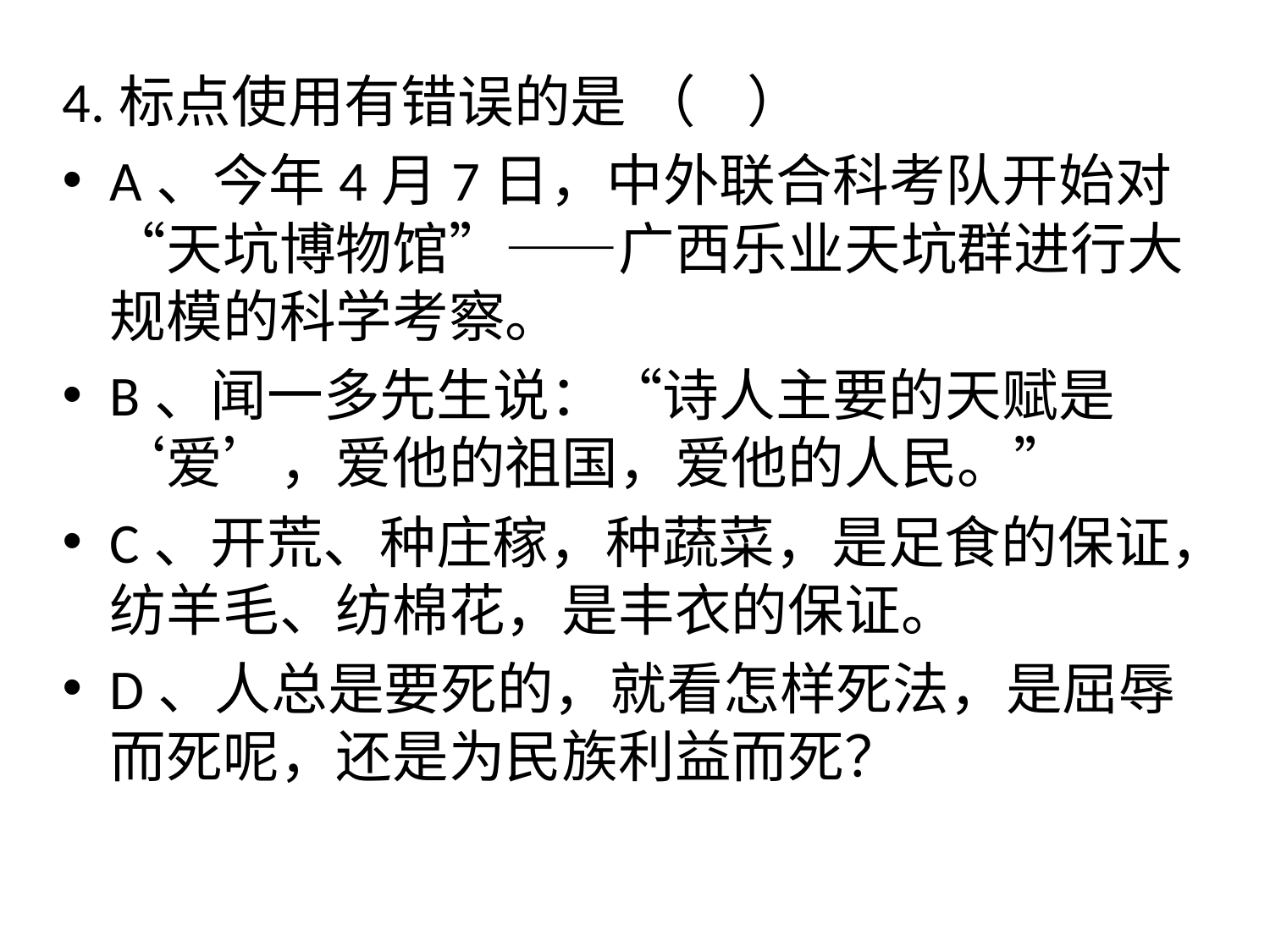

4.标点使用有错误的是 （    ）
A、今年4月7日，中外联合科考队开始对“天坑博物馆”——广西乐业天坑群进行大规模的科学考察。
B、闻一多先生说：“诗人主要的天赋是‘爱’，爱他的祖国，爱他的人民。”
C、开荒、种庄稼，种蔬菜，是足食的保证，纺羊毛、纺棉花，是丰衣的保证。
D、人总是要死的，就看怎样死法，是屈辱而死呢，还是为民族利益而死？